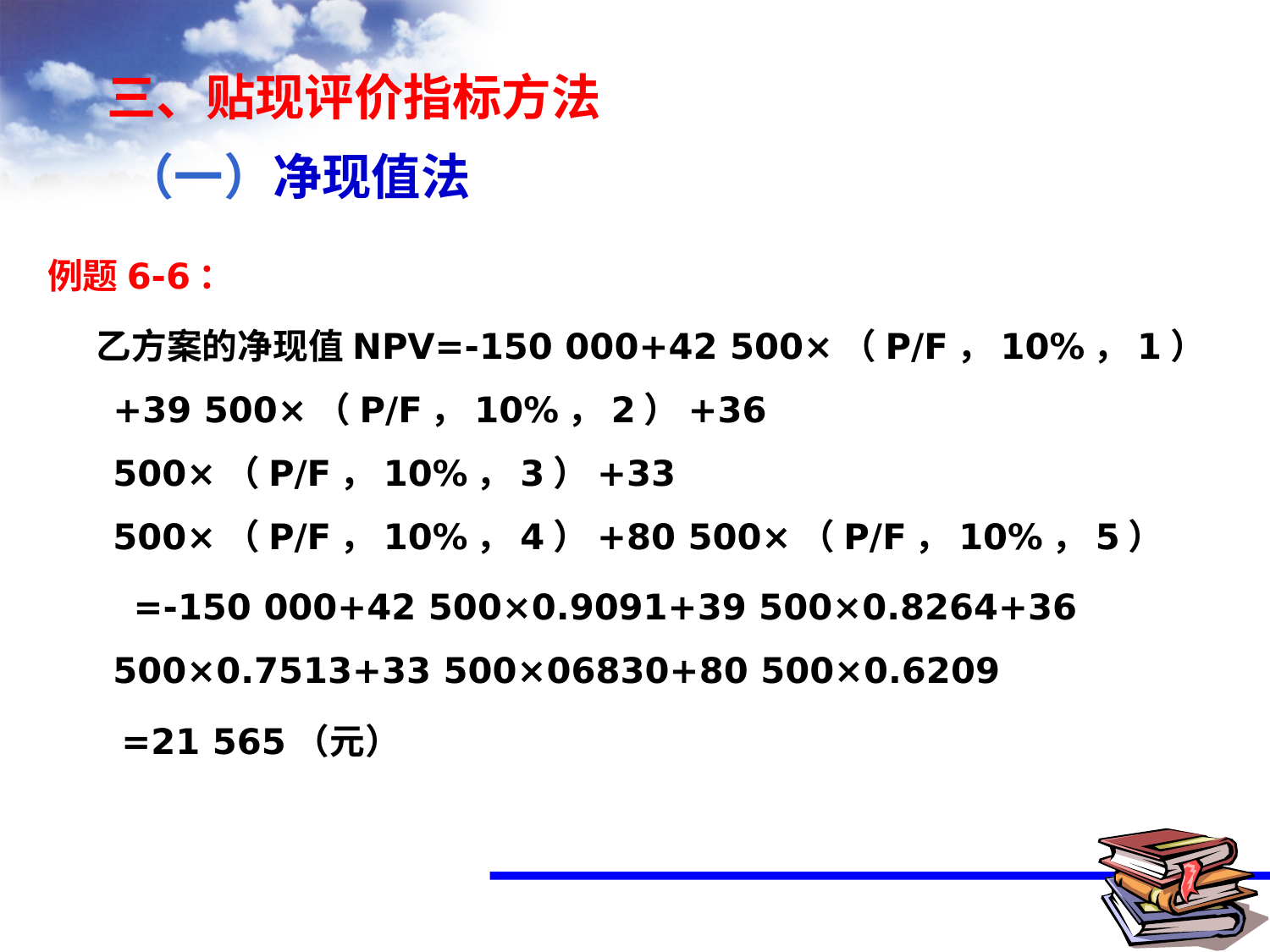

三、贴现评价指标方法
（一）净现值法
例题6-6：
     乙方案的净现值NPV=-150 000+42 500×（P/F，10%，1）+39 500×（P/F，10%，2）+36 500×（P/F，10%，3）+33 500×（P/F，10%，4）+80 500×（P/F，10%，5）
       =-150 000+42 500×0.9091+39 500×0.8264+36 500×0.7513+33 500×06830+80 500×0.6209
      =21 565（元）